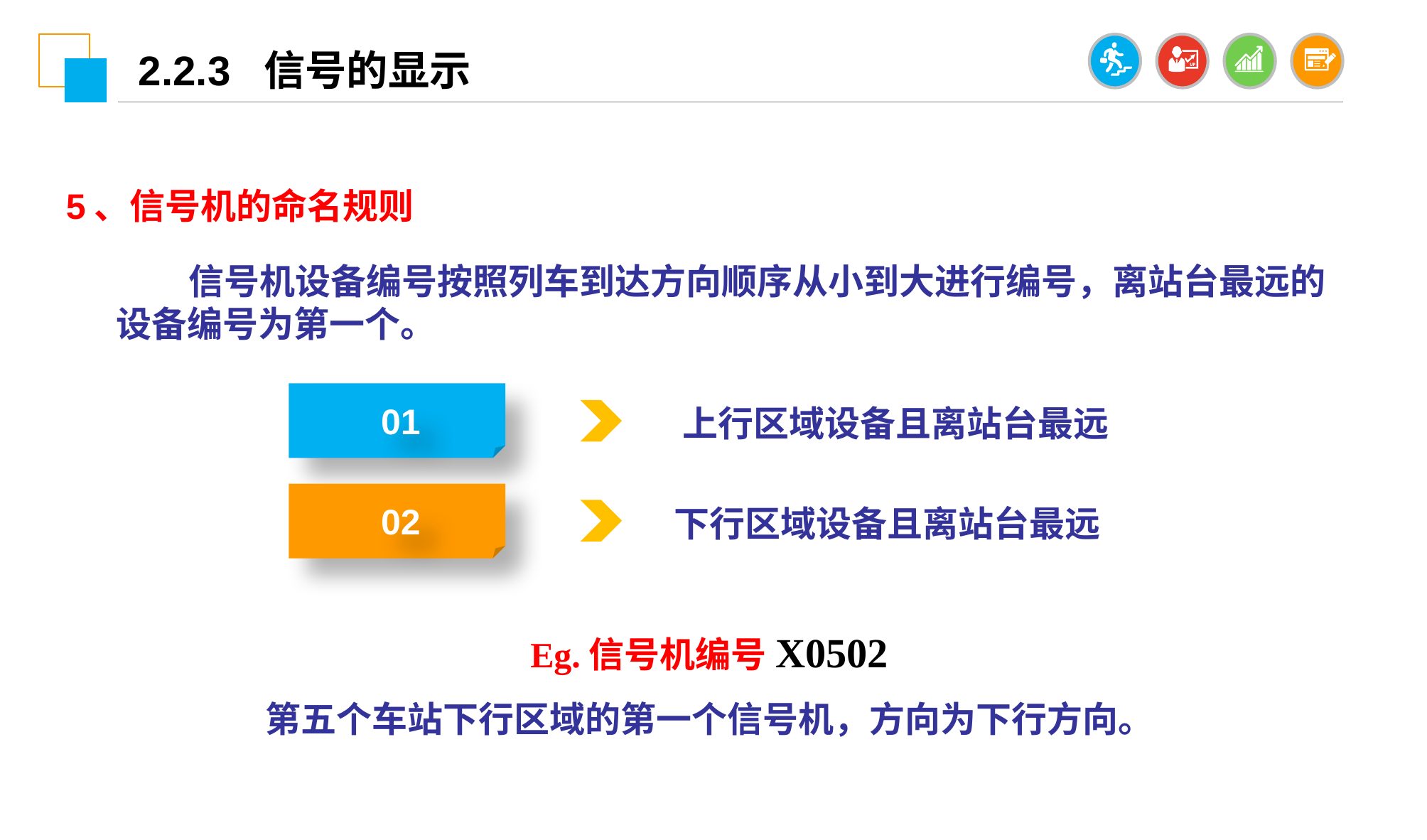

2.2.3  信号的显示
5、信号机的命名规则
        信号机设备编号按照列车到达方向顺序从小到大进行编号，离站台最远的设备编号为第一个。

01
上行区域设备且离站台最远

02
下行区域设备且离站台最远

Eg.信号机编号X0502
第五个车站下行区域的第一个信号机，方向为下行方向。